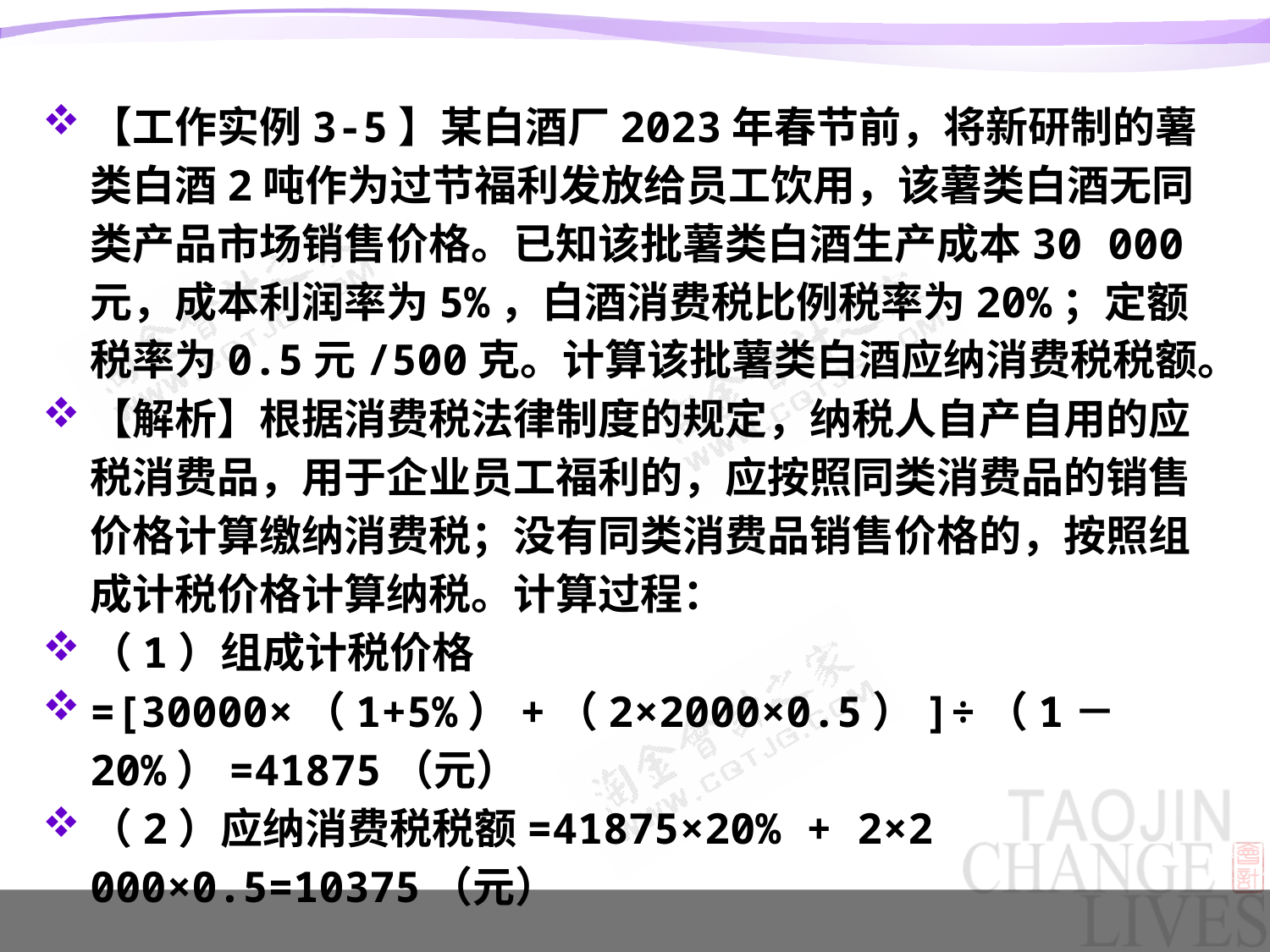

【工作实例3-5】某白酒厂2023年春节前，将新研制的薯类白酒2吨作为过节福利发放给员工饮用，该薯类白酒无同类产品市场销售价格。已知该批薯类白酒生产成本30 000元，成本利润率为5%，白酒消费税比例税率为20%；定额税率为0.5元/500克。计算该批薯类白酒应纳消费税税额。
【解析】根据消费税法律制度的规定，纳税人自产自用的应税消费品，用于企业员工福利的，应按照同类消费品的销售价格计算缴纳消费税；没有同类消费品销售价格的，按照组成计税价格计算纳税。计算过程：
（1）组成计税价格
=[30000×（1+5%）+（2×2000×0.5）]÷（1－20%）=41875（元）
（2）应纳消费税税额=41875×20% + 2×2 000×0.5=10375（元）
#